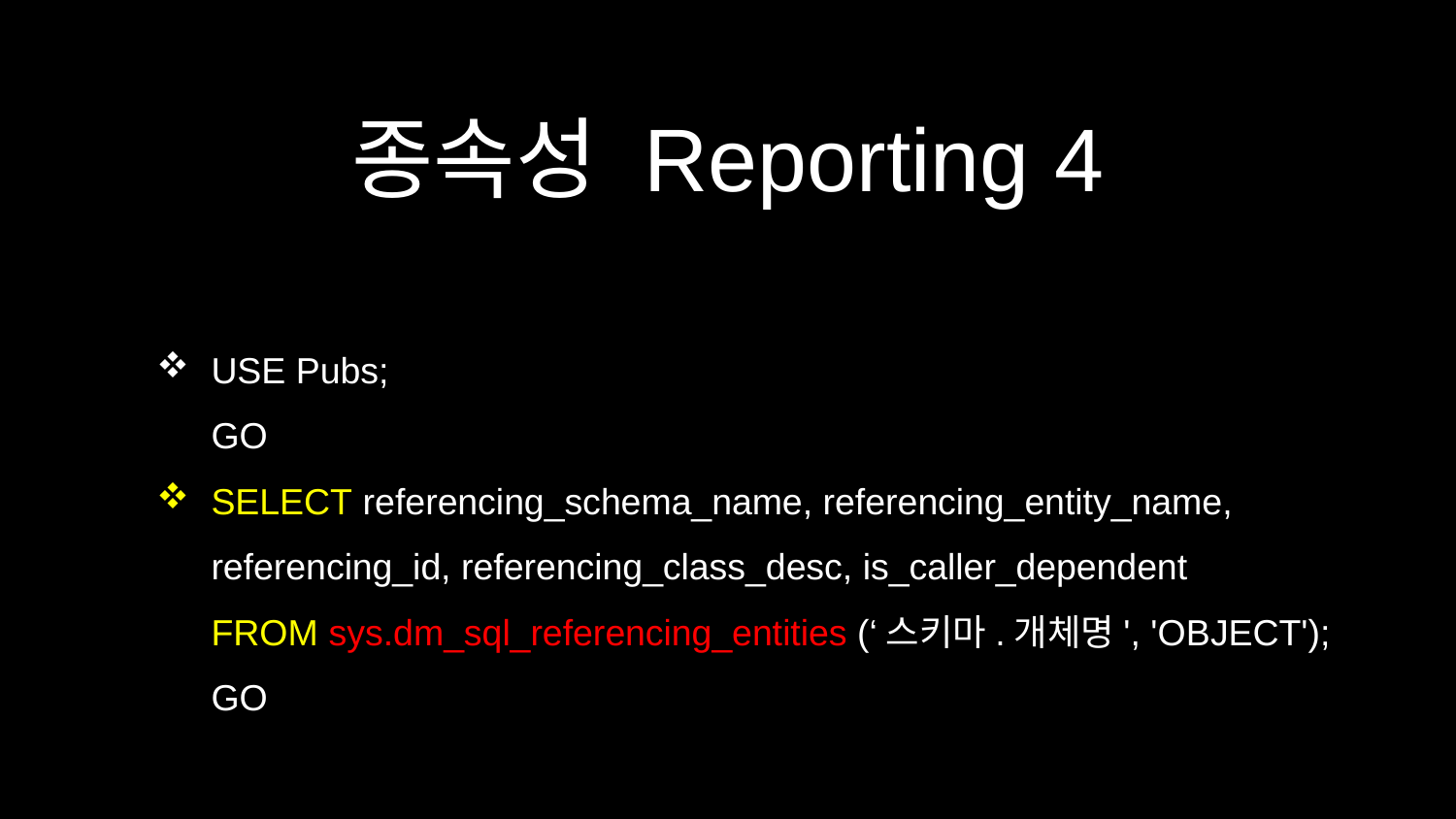

# 종속성 Reporting 4
USE Pubs;
GO
SELECT referencing_schema_name, referencing_entity_name, referencing_id, referencing_class_desc, is_caller_dependent
FROM sys.dm_sql_referencing_entities (‘스키마.개체명', 'OBJECT');
GO